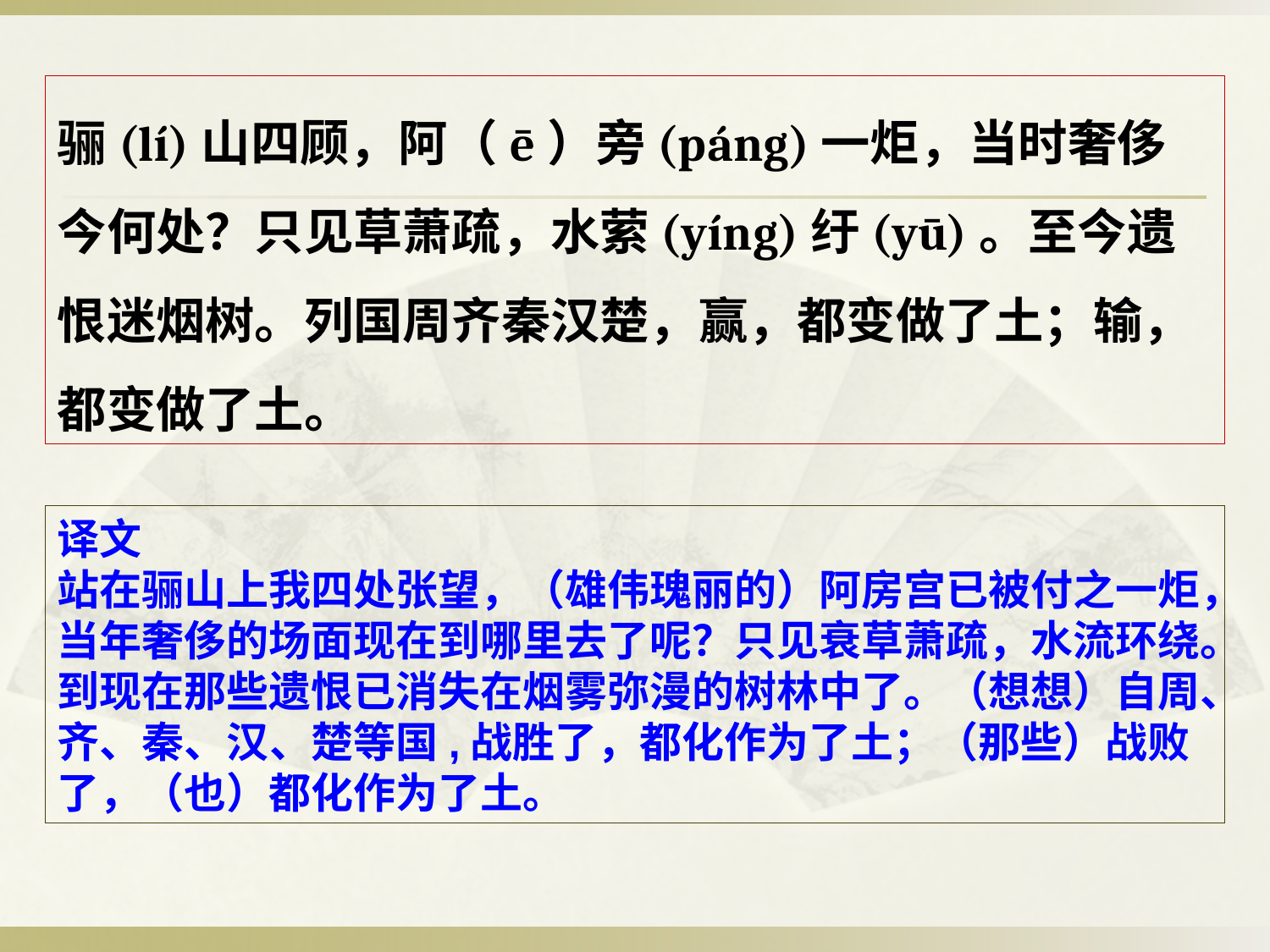

骊(lí)山四顾，阿（ē）旁(páng)一炬，当时奢侈今何处？只见草萧疏，水萦(yíng)纡(yū)。至今遗恨迷烟树。列国周齐秦汉楚，赢，都变做了土；输，都变做了土。
译文
站在骊山上我四处张望，（雄伟瑰丽的）阿房宫已被付之一炬，当年奢侈的场面现在到哪里去了呢？只见衰草萧疏，水流环绕。到现在那些遗恨已消失在烟雾弥漫的树林中了。（想想）自周、齐、秦、汉、楚等国,战胜了，都化作为了土；（那些）战败了，（也）都化作为了土。